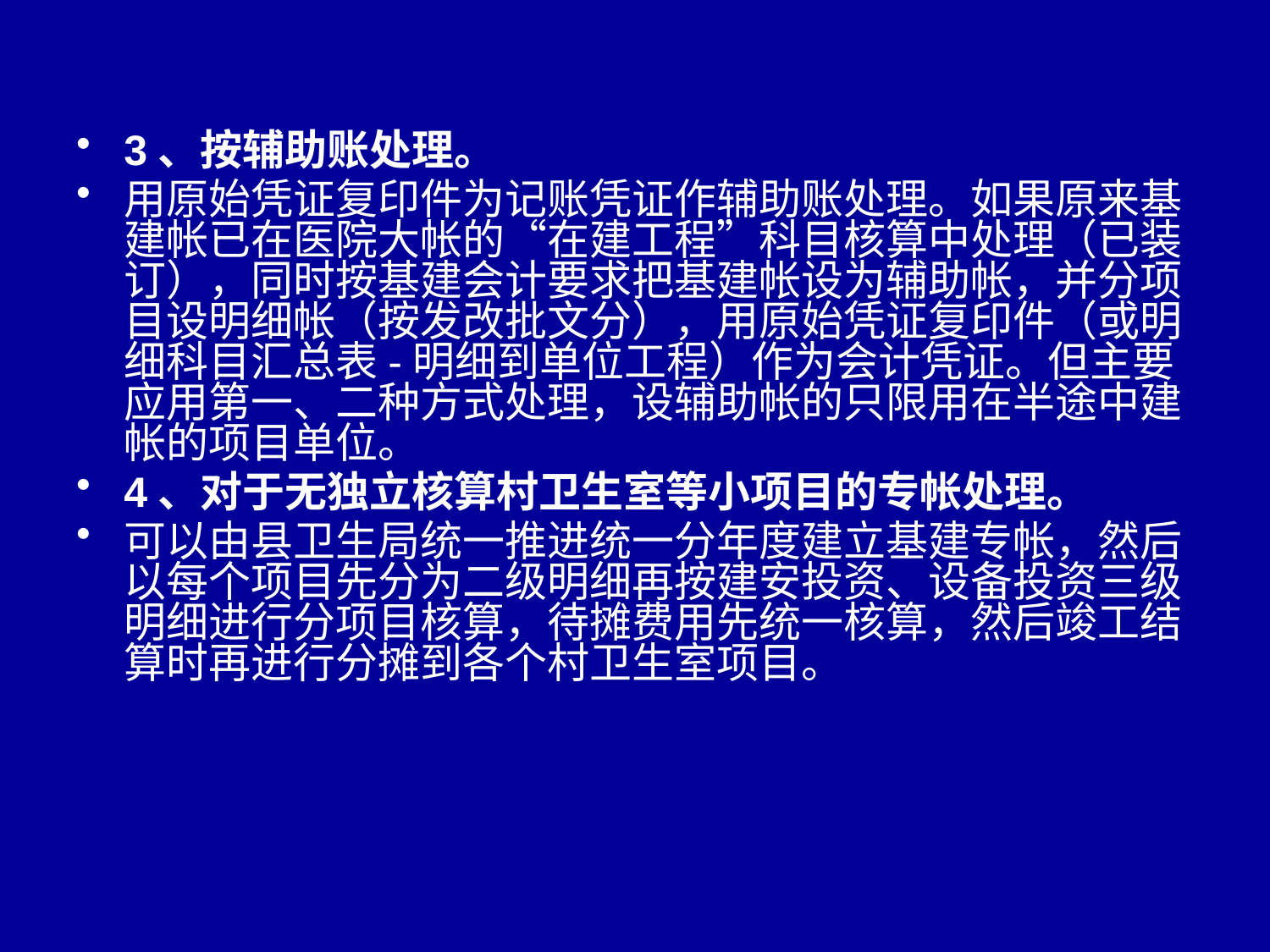

3、按辅助账处理。
用原始凭证复印件为记账凭证作辅助账处理。如果原来基建帐已在医院大帐的“在建工程”科目核算中处理（已装订），同时按基建会计要求把基建帐设为辅助帐，并分项目设明细帐（按发改批文分），用原始凭证复印件（或明细科目汇总表-明细到单位工程）作为会计凭证。但主要应用第一、二种方式处理，设辅助帐的只限用在半途中建帐的项目单位。
4、对于无独立核算村卫生室等小项目的专帐处理。
可以由县卫生局统一推进统一分年度建立基建专帐，然后以每个项目先分为二级明细再按建安投资、设备投资三级明细进行分项目核算，待摊费用先统一核算，然后竣工结算时再进行分摊到各个村卫生室项目。